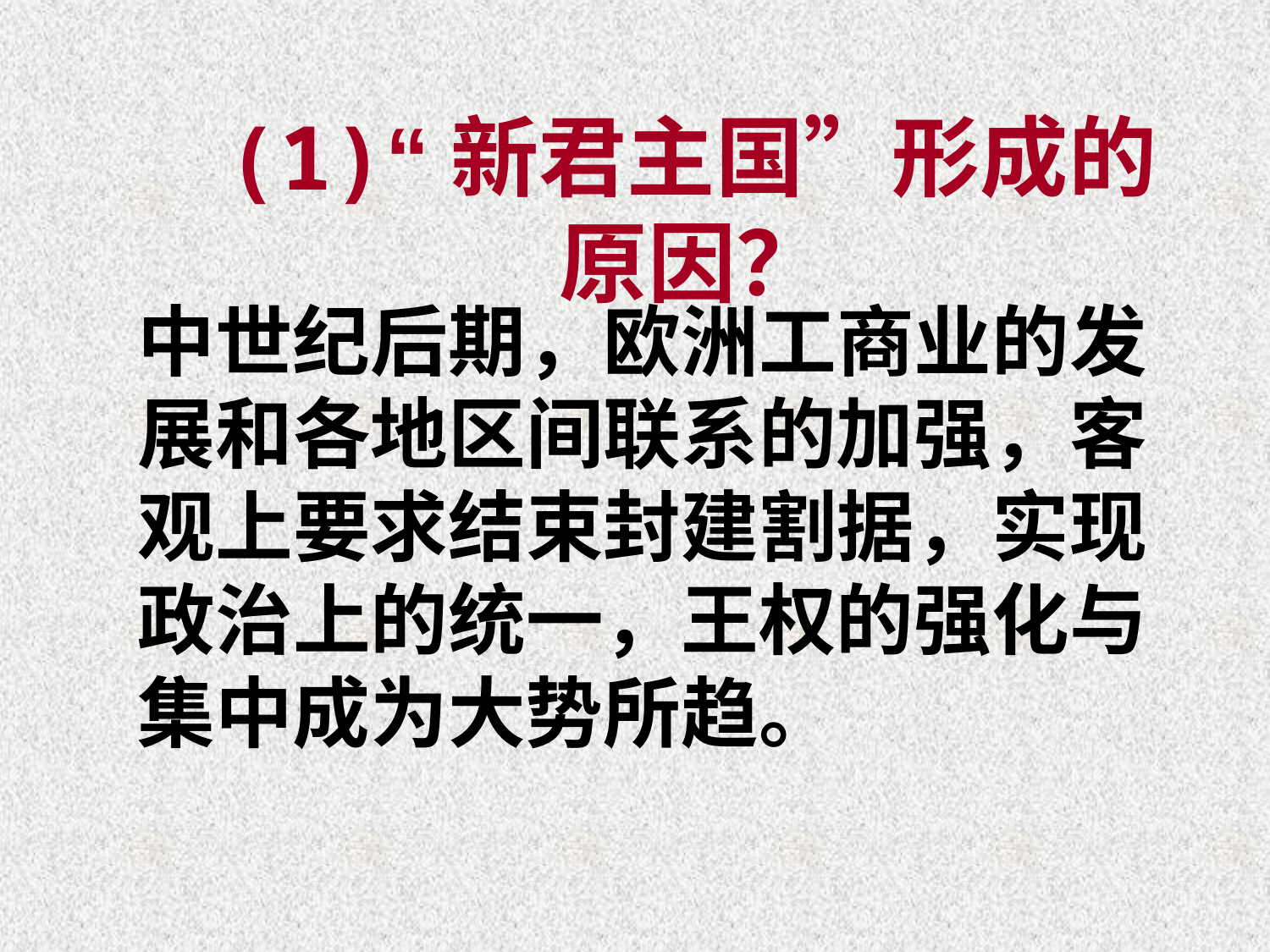

(1)“新君主国”形成的原因？
中世纪后期，欧洲工商业的发展和各地区间联系的加强，客观上要求结束封建割据，实现政治上的统一，王权的强化与集中成为大势所趋。